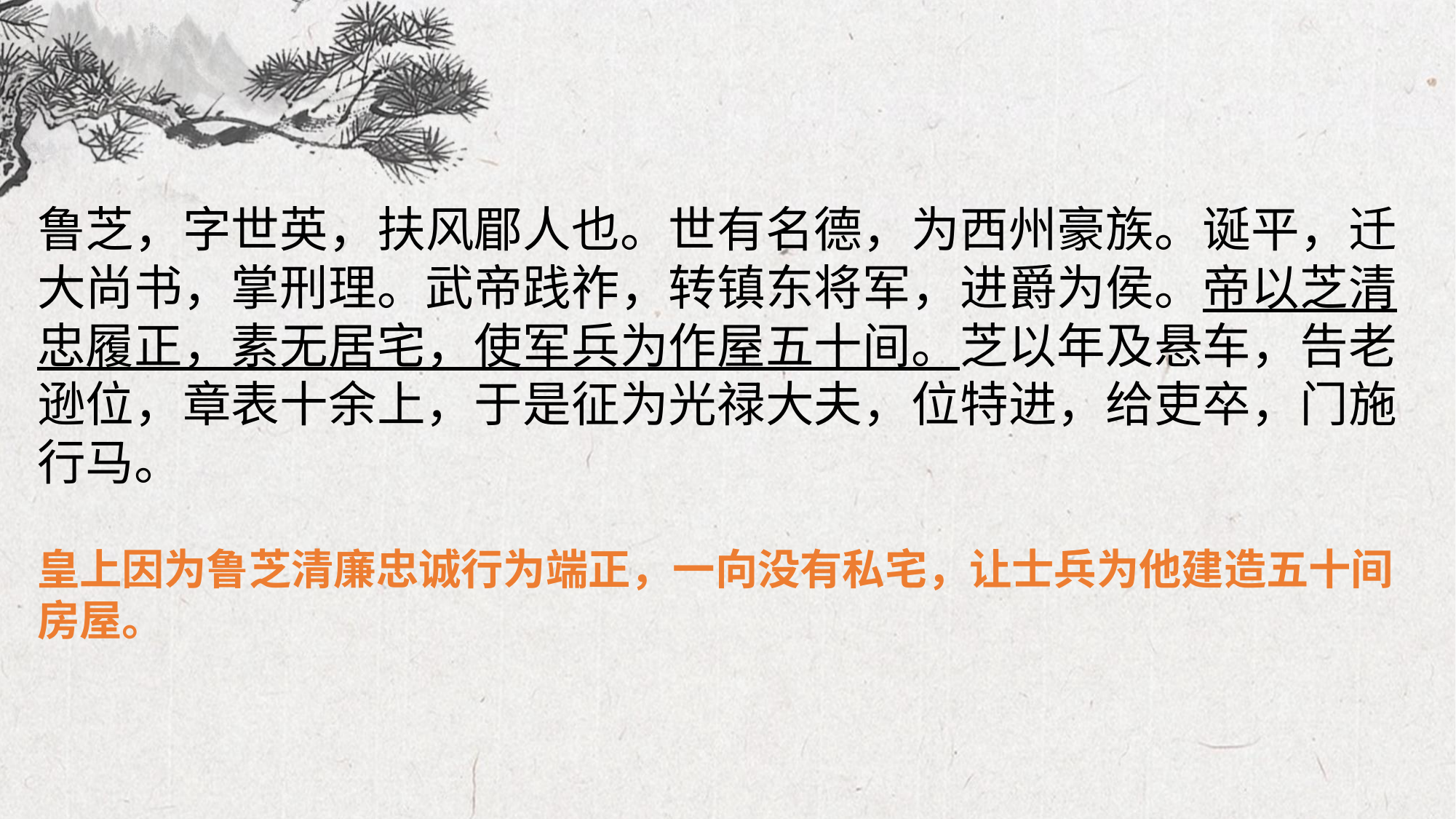

鲁芝，字世英，扶风郿人也。世有名德，为西州豪族。诞平，迁大尚书，掌刑理。武帝践祚，转镇东将军，进爵为侯。帝以芝清忠履正，素无居宅，使军兵为作屋五十间。芝以年及悬车，告老逊位，章表十余上，于是征为光禄大夫，位特进，给吏卒，门施行马。
皇上因为鲁芝清廉忠诚行为端正，一向没有私宅，让士兵为他建造五十间房屋。